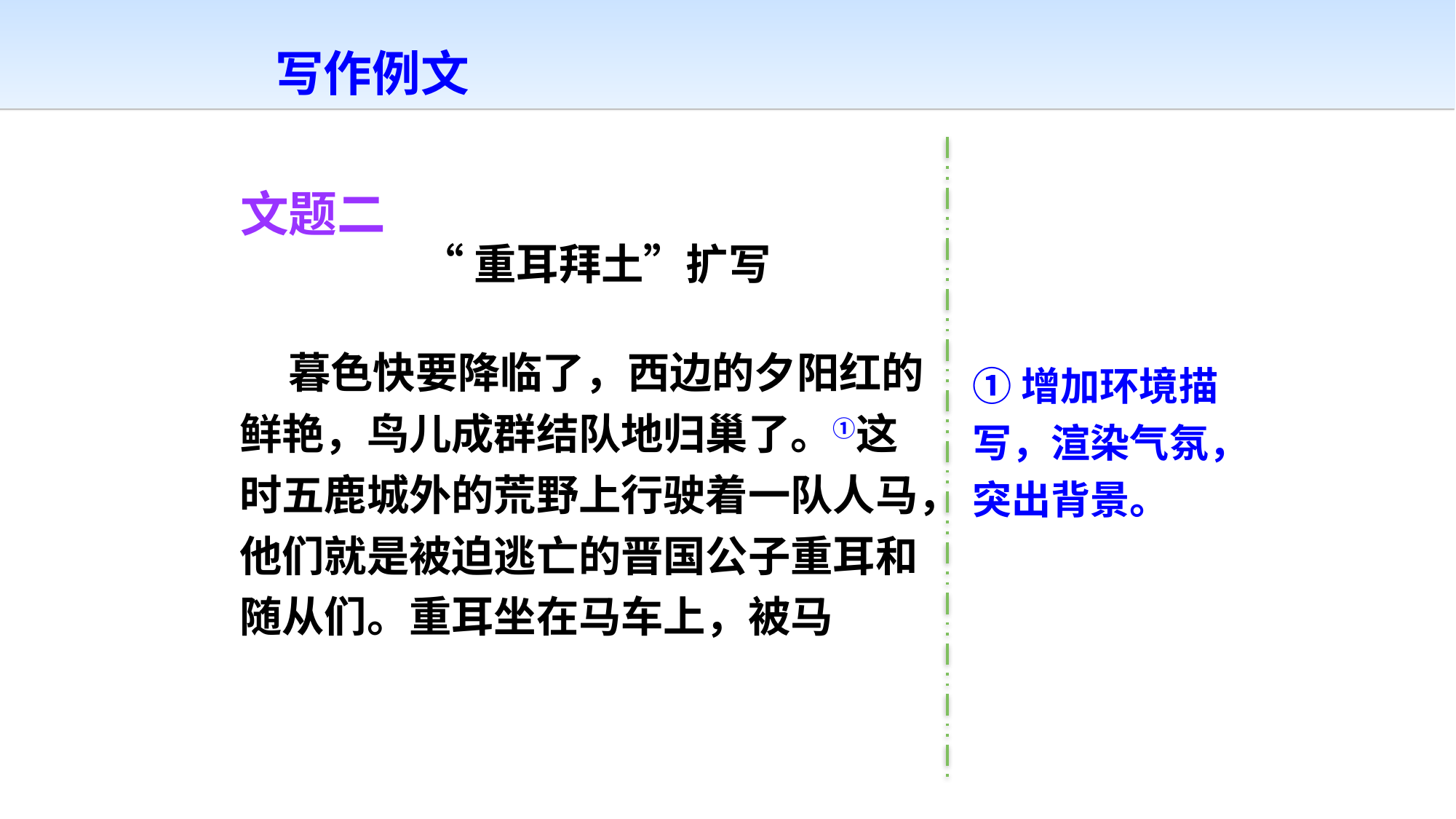

写作例文
文题二
“重耳拜土”扩写
    暮色快要降临了，西边的夕阳红的鲜艳，鸟儿成群结队地归巢了。①这时五鹿城外的荒野上行驶着一队人马，他们就是被迫逃亡的晋国公子重耳和随从们。重耳坐在马车上，被马
①增加环境描写，渲染气氛，突出背景。